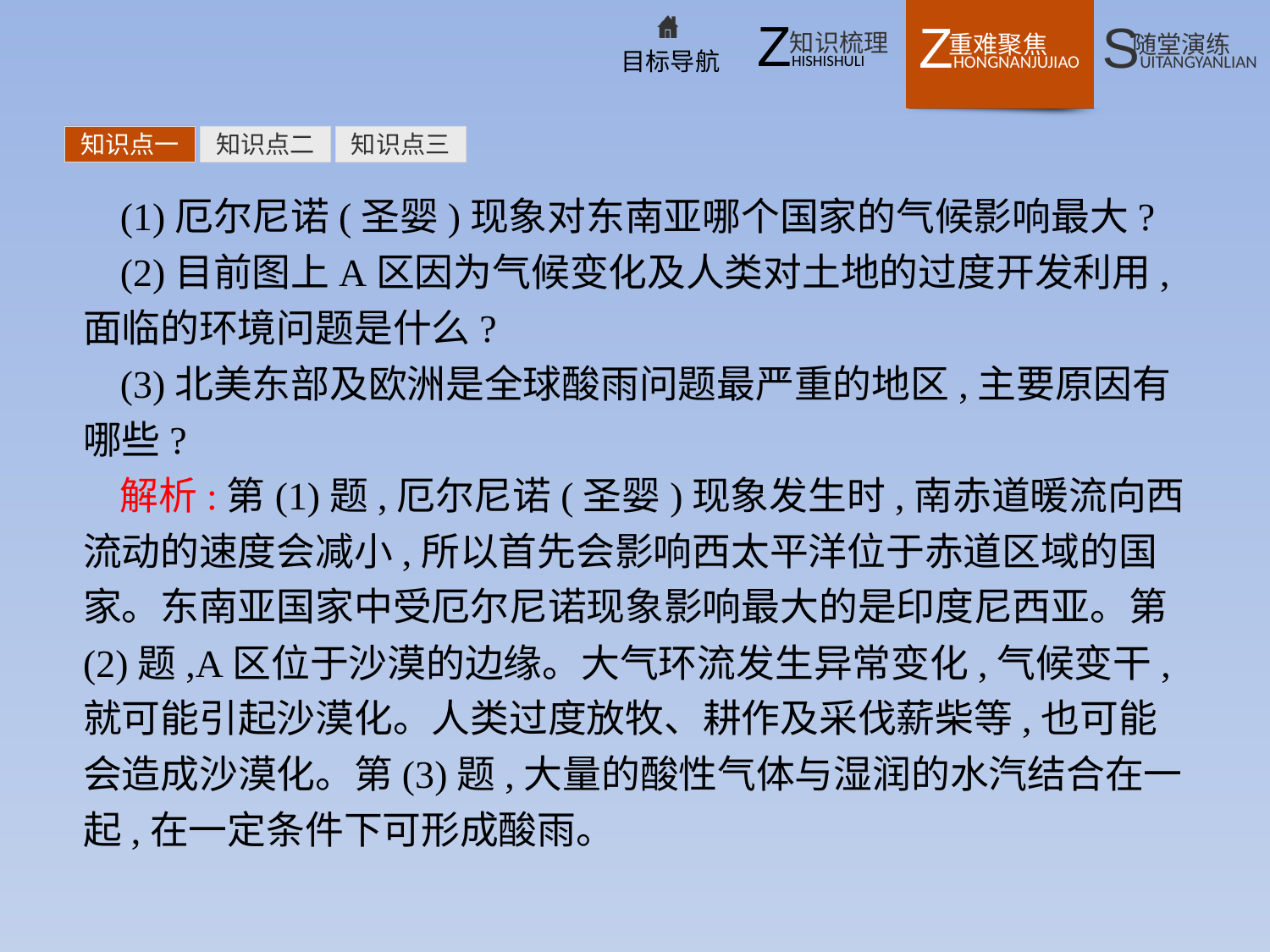

知识点一
知识点二
知识点三
(1)厄尔尼诺(圣婴)现象对东南亚哪个国家的气候影响最大?
(2)目前图上A区因为气候变化及人类对土地的过度开发利用,面临的环境问题是什么?
(3)北美东部及欧洲是全球酸雨问题最严重的地区,主要原因有哪些?
解析:第(1)题,厄尔尼诺(圣婴)现象发生时,南赤道暖流向西流动的速度会减小,所以首先会影响西太平洋位于赤道区域的国家。东南亚国家中受厄尔尼诺现象影响最大的是印度尼西亚。第(2)题,A区位于沙漠的边缘。大气环流发生异常变化,气候变干,就可能引起沙漠化。人类过度放牧、耕作及采伐薪柴等,也可能会造成沙漠化。第(3)题,大量的酸性气体与湿润的水汽结合在一起,在一定条件下可形成酸雨。